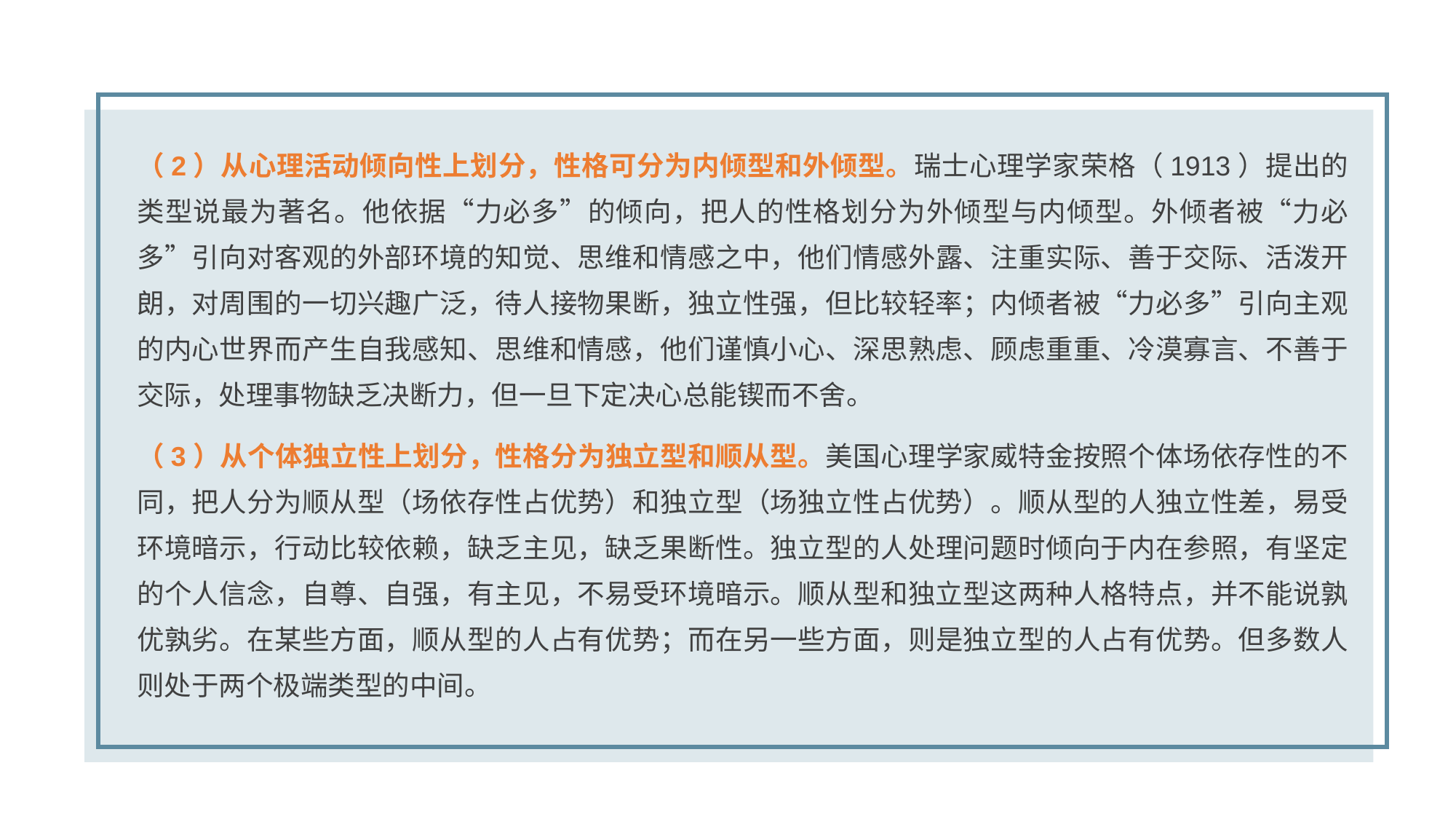

（2）从心理活动倾向性上划分，性格可分为内倾型和外倾型。瑞士心理学家荣格（1913）提出的类型说最为著名。他依据“力必多”的倾向，把人的性格划分为外倾型与内倾型。外倾者被“力必多”引向对客观的外部环境的知觉、思维和情感之中，他们情感外露、注重实际、善于交际、活泼开朗，对周围的一切兴趣广泛，待人接物果断，独立性强，但比较轻率；内倾者被“力必多”引向主观的内心世界而产生自我感知、思维和情感，他们谨慎小心、深思熟虑、顾虑重重、冷漠寡言、不善于交际，处理事物缺乏决断力，但一旦下定决心总能锲而不舍。
（3）从个体独立性上划分，性格分为独立型和顺从型。美国心理学家威特金按照个体场依存性的不同，把人分为顺从型（场依存性占优势）和独立型（场独立性占优势）。顺从型的人独立性差，易受环境暗示，行动比较依赖，缺乏主见，缺乏果断性。独立型的人处理问题时倾向于内在参照，有坚定的个人信念，自尊、自强，有主见，不易受环境暗示。顺从型和独立型这两种人格特点，并不能说孰优孰劣。在某些方面，顺从型的人占有优势；而在另一些方面，则是独立型的人占有优势。但多数人则处于两个极端类型的中间。